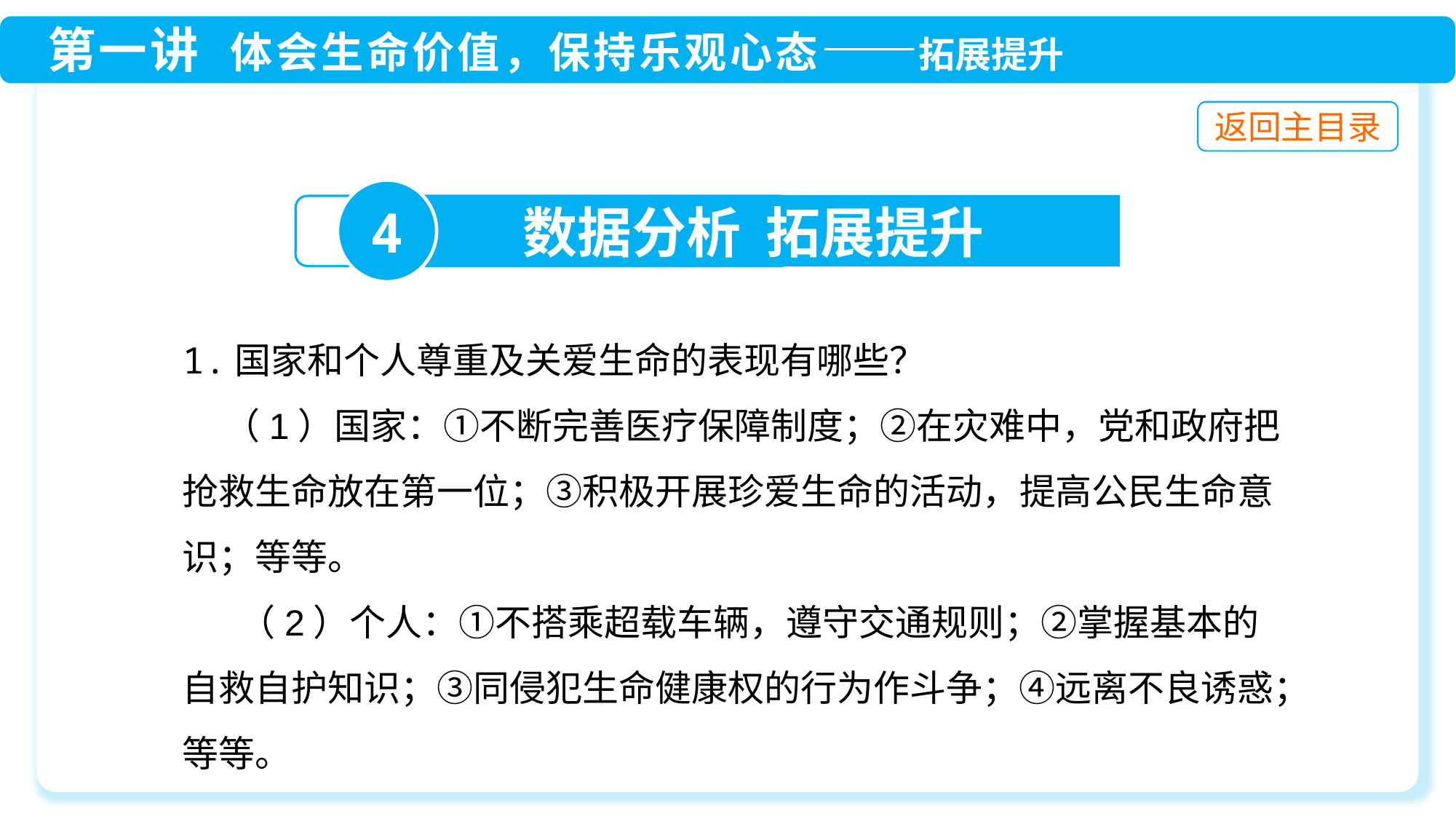

4

数据分析  拓展提升
1.国家和个人尊重及关爱生命的表现有哪些？
    （1）国家：①不断完善医疗保障制度；②在灾难中，党和政府把抢救生命放在第一位；③积极开展珍爱生命的活动，提高公民生命意识；等等。
  （2）个人：①不搭乘超载车辆，遵守交通规则；②掌握基本的自救自护知识；③同侵犯生命健康权的行为作斗争；④远离不良诱惑；等等。